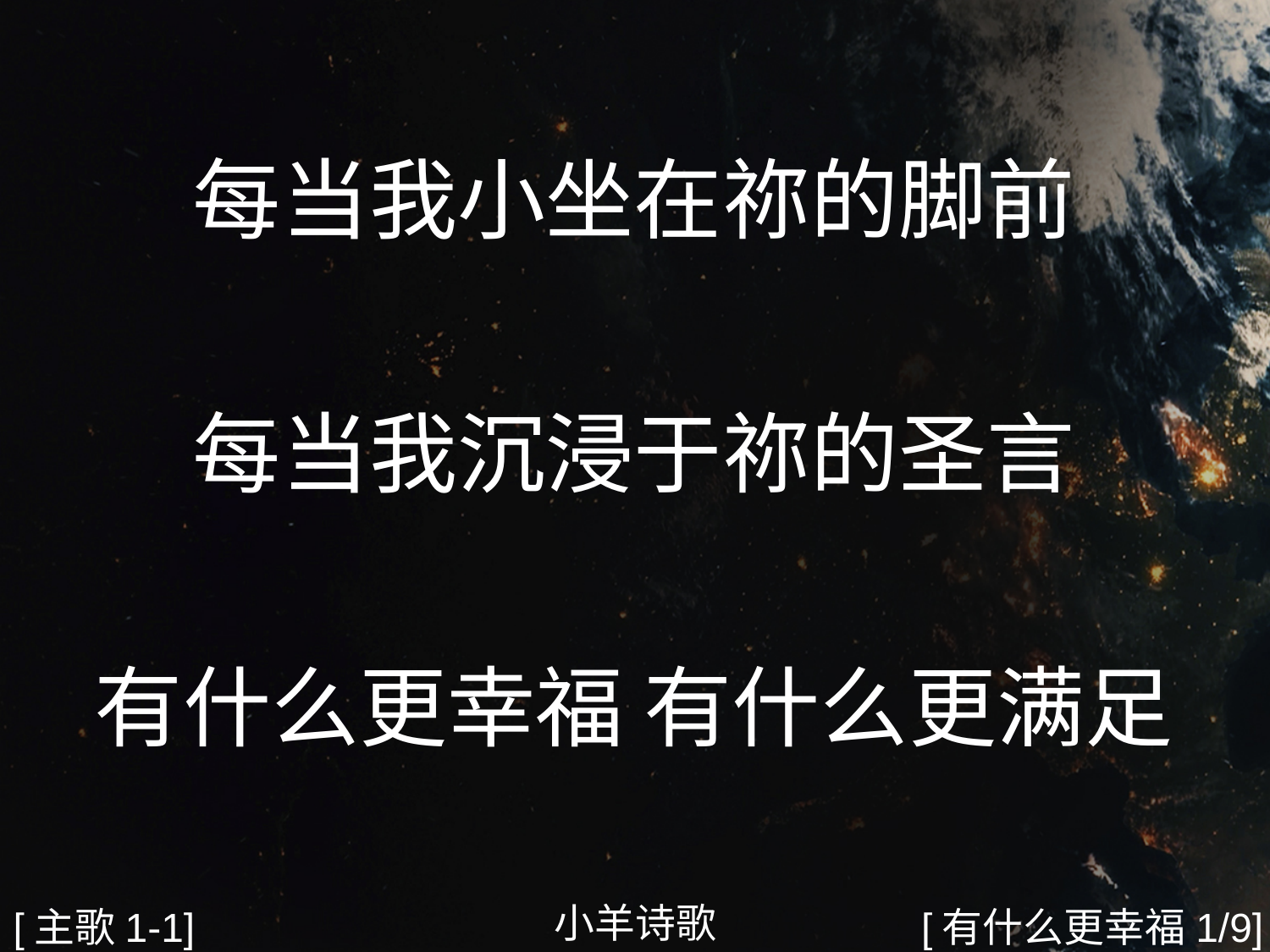

每当我小坐在祢的脚前

每当我沉浸于祢的圣言

有什么更幸福 有什么更满足

#

小羊诗歌
[主歌1-1]
[有什么更幸福1/9]